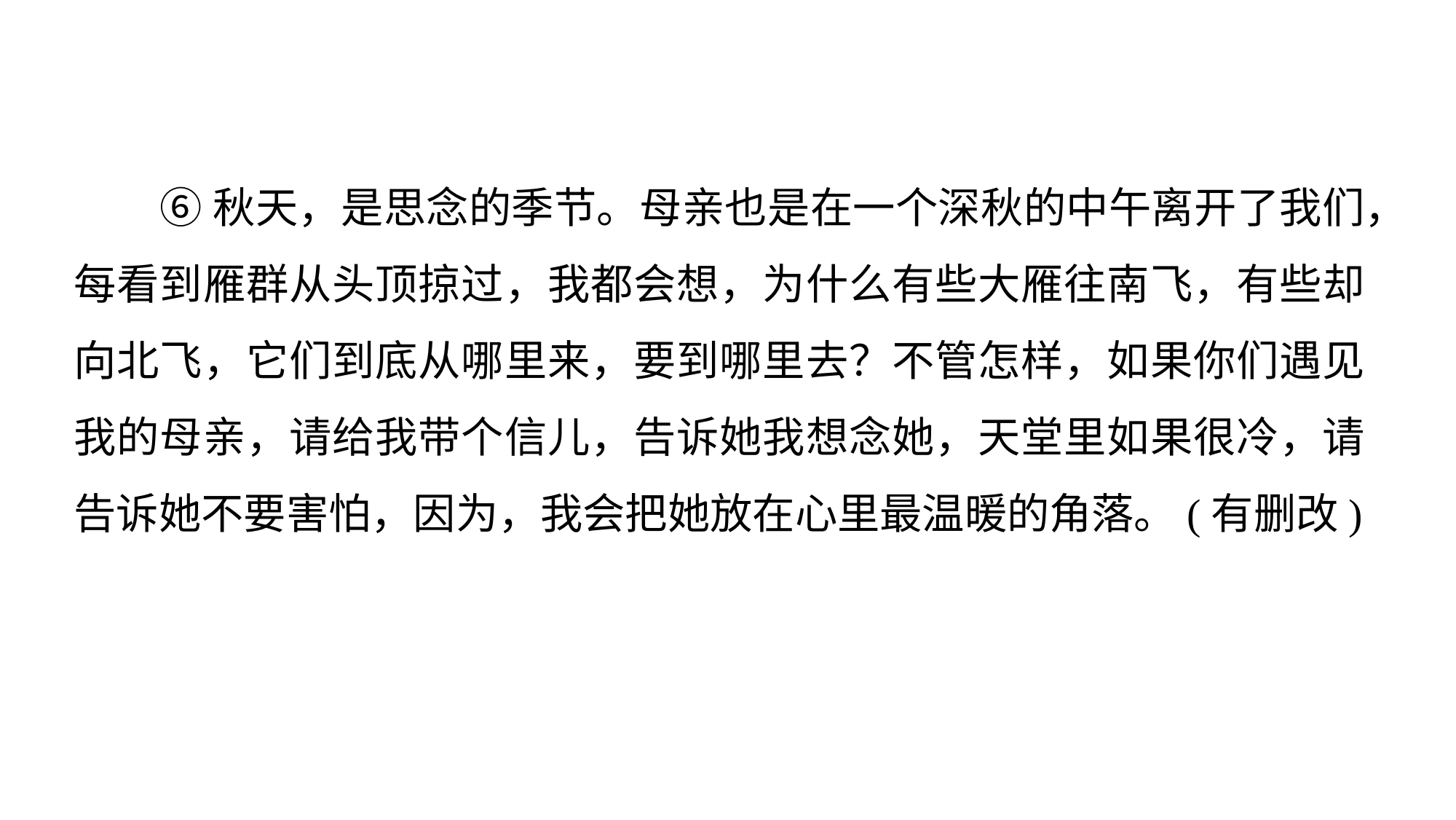

⑥秋天，是思念的季节。母亲也是在一个深秋的中午离开了我们，每看到雁群从头顶掠过，我都会想，为什么有些大雁往南飞，有些却向北飞，它们到底从哪里来，要到哪里去？不管怎样，如果你们遇见我的母亲，请给我带个信儿，告诉她我想念她，天堂里如果很冷，请告诉她不要害怕，因为，我会把她放在心里最温暖的角落。(有删改)